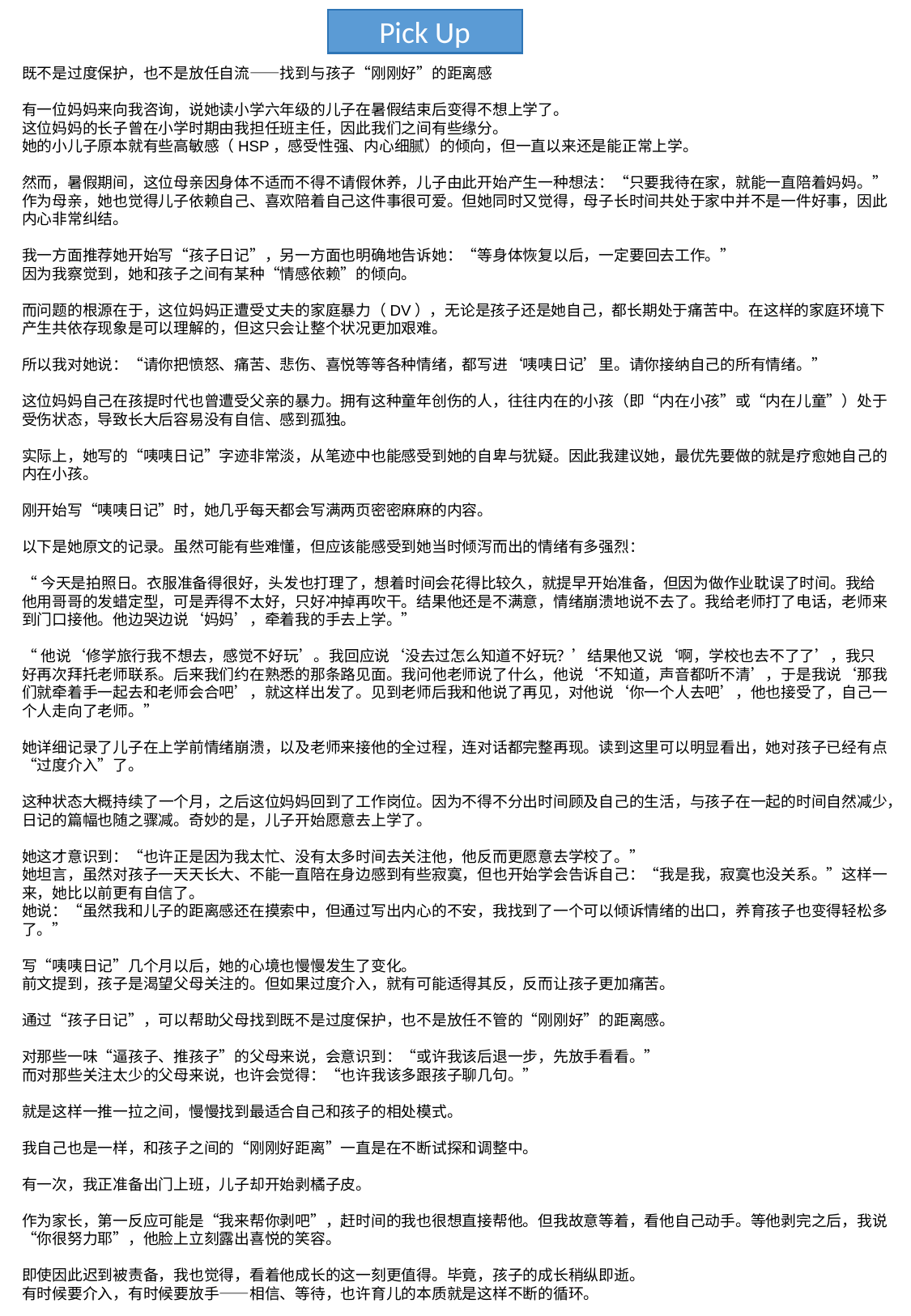

Pick Up
既不是过度保护，也不是放任自流——找到与孩子“刚刚好”的距离感

有一位妈妈来向我咨询，说她读小学六年级的儿子在暑假结束后变得不想上学了。
这位妈妈的长子曾在小学时期由我担任班主任，因此我们之间有些缘分。
她的小儿子原本就有些高敏感（HSP，感受性强、内心细腻）的倾向，但一直以来还是能正常上学。

然而，暑假期间，这位母亲因身体不适而不得不请假休养，儿子由此开始产生一种想法：“只要我待在家，就能一直陪着妈妈。”
作为母亲，她也觉得儿子依赖自己、喜欢陪着自己这件事很可爱。但她同时又觉得，母子长时间共处于家中并不是一件好事，因此内心非常纠结。

我一方面推荐她开始写“孩子日记”，另一方面也明确地告诉她：“等身体恢复以后，一定要回去工作。”
因为我察觉到，她和孩子之间有某种“情感依赖”的倾向。

而问题的根源在于，这位妈妈正遭受丈夫的家庭暴力（DV），无论是孩子还是她自己，都长期处于痛苦中。在这样的家庭环境下产生共依存现象是可以理解的，但这只会让整个状况更加艰难。

所以我对她说：“请你把愤怒、痛苦、悲伤、喜悦等等各种情绪，都写进‘咦咦日记’里。请你接纳自己的所有情绪。”

这位妈妈自己在孩提时代也曾遭受父亲的暴力。拥有这种童年创伤的人，往往内在的小孩（即“内在小孩”或“内在儿童”）处于受伤状态，导致长大后容易没有自信、感到孤独。

实际上，她写的“咦咦日记”字迹非常淡，从笔迹中也能感受到她的自卑与犹疑。因此我建议她，最优先要做的就是疗愈她自己的内在小孩。

刚开始写“咦咦日记”时，她几乎每天都会写满两页密密麻麻的内容。

以下是她原文的记录。虽然可能有些难懂，但应该能感受到她当时倾泻而出的情绪有多强烈：

“今天是拍照日。衣服准备得很好，头发也打理了，想着时间会花得比较久，就提早开始准备，但因为做作业耽误了时间。我给他用哥哥的发蜡定型，可是弄得不太好，只好冲掉再吹干。结果他还是不满意，情绪崩溃地说不去了。我给老师打了电话，老师来到门口接他。他边哭边说‘妈妈’，牵着我的手去上学。”

“他说‘修学旅行我不想去，感觉不好玩’。我回应说‘没去过怎么知道不好玩？’结果他又说‘啊，学校也去不了了’，我只好再次拜托老师联系。后来我们约在熟悉的那条路见面。我问他老师说了什么，他说‘不知道，声音都听不清’，于是我说‘那我们就牵着手一起去和老师会合吧’，就这样出发了。见到老师后我和他说了再见，对他说‘你一个人去吧’，他也接受了，自己一个人走向了老师。”

她详细记录了儿子在上学前情绪崩溃，以及老师来接他的全过程，连对话都完整再现。读到这里可以明显看出，她对孩子已经有点“过度介入”了。

这种状态大概持续了一个月，之后这位妈妈回到了工作岗位。因为不得不分出时间顾及自己的生活，与孩子在一起的时间自然减少，日记的篇幅也随之骤减。奇妙的是，儿子开始愿意去上学了。

她这才意识到：“也许正是因为我太忙、没有太多时间去关注他，他反而更愿意去学校了。”
她坦言，虽然对孩子一天天长大、不能一直陪在身边感到有些寂寞，但也开始学会告诉自己：“我是我，寂寞也没关系。”这样一来，她比以前更有自信了。
她说：“虽然我和儿子的距离感还在摸索中，但通过写出内心的不安，我找到了一个可以倾诉情绪的出口，养育孩子也变得轻松多了。”

写“咦咦日记”几个月以后，她的心境也慢慢发生了变化。
前文提到，孩子是渴望父母关注的。但如果过度介入，就有可能适得其反，反而让孩子更加痛苦。

通过“孩子日记”，可以帮助父母找到既不是过度保护，也不是放任不管的“刚刚好”的距离感。

对那些一味“逼孩子、推孩子”的父母来说，会意识到：“或许我该后退一步，先放手看看。”
而对那些关注太少的父母来说，也许会觉得：“也许我该多跟孩子聊几句。”

就是这样一推一拉之间，慢慢找到最适合自己和孩子的相处模式。

我自己也是一样，和孩子之间的“刚刚好距离”一直是在不断试探和调整中。

有一次，我正准备出门上班，儿子却开始剥橘子皮。

作为家长，第一反应可能是“我来帮你剥吧”，赶时间的我也很想直接帮他。但我故意等着，看他自己动手。等他剥完之后，我说“你很努力耶”，他脸上立刻露出喜悦的笑容。

即使因此迟到被责备，我也觉得，看着他成长的这一刻更值得。毕竟，孩子的成长稍纵即逝。
有时候要介入，有时候要放手——相信、等待，也许育儿的本质就是这样不断的循环。
248